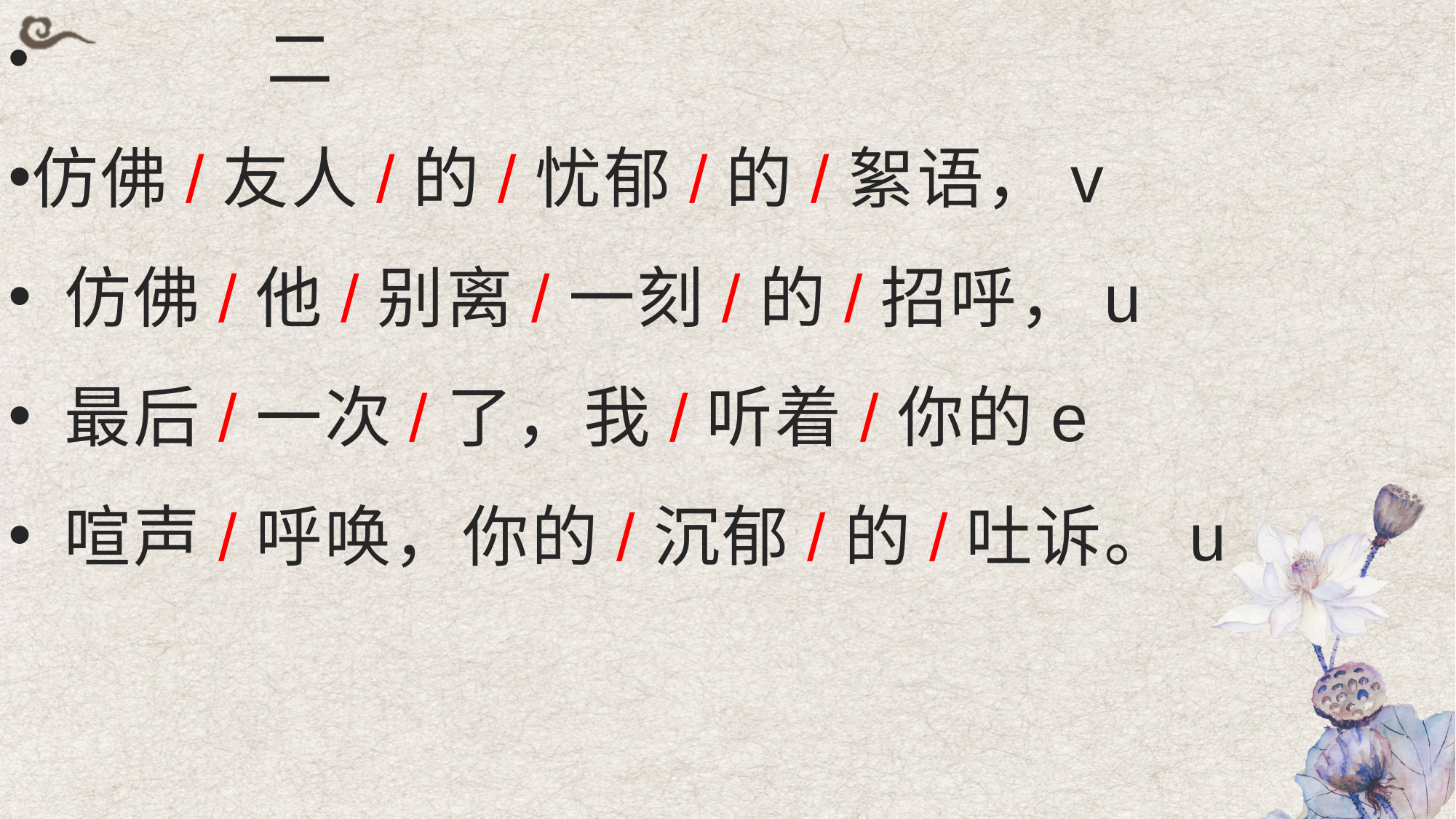

二
仿佛/友人/的/忧郁/的/絮语，v
 仿佛/他/别离/一刻/的/招呼，u
 最后/一次/了，我/听着/你的e
 喧声/呼唤，你的/沉郁/的/吐诉。u

#